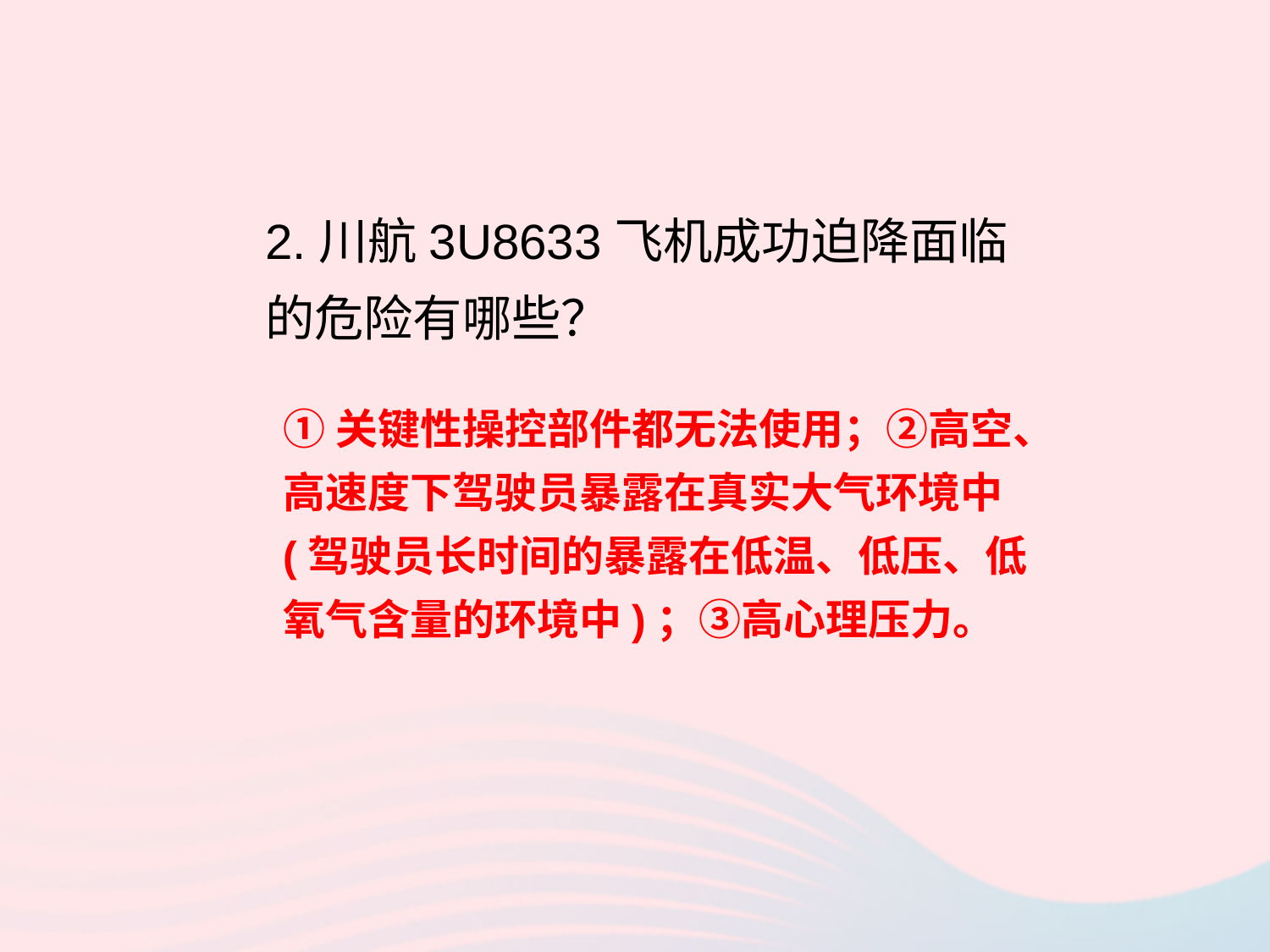

2.川航3U8633飞机成功迫降面临的危险有哪些？
①关键性操控部件都无法使用；②高空、高速度下驾驶员暴露在真实大气环境中(驾驶员长时间的暴露在低温、低压、低氧气含量的环境中)；③高心理压力。